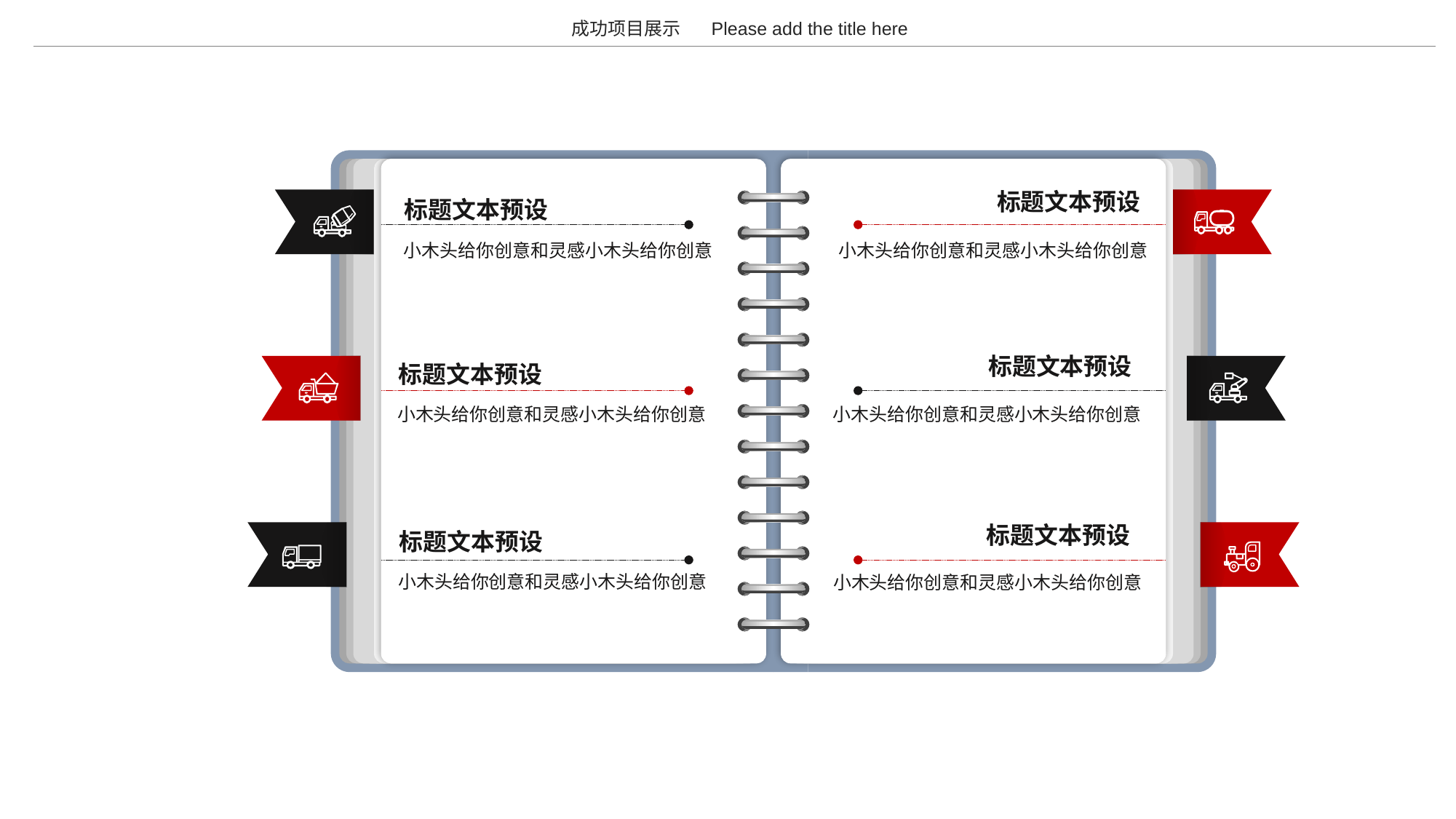

成功项目展示
Please add the title here

标题文本预设
标题文本预设
小木头给你创意和灵感小木头给你创意
小木头给你创意和灵感小木头给你创意
标题文本预设
标题文本预设
小木头给你创意和灵感小木头给你创意
小木头给你创意和灵感小木头给你创意
标题文本预设
标题文本预设
小木头给你创意和灵感小木头给你创意
小木头给你创意和灵感小木头给你创意